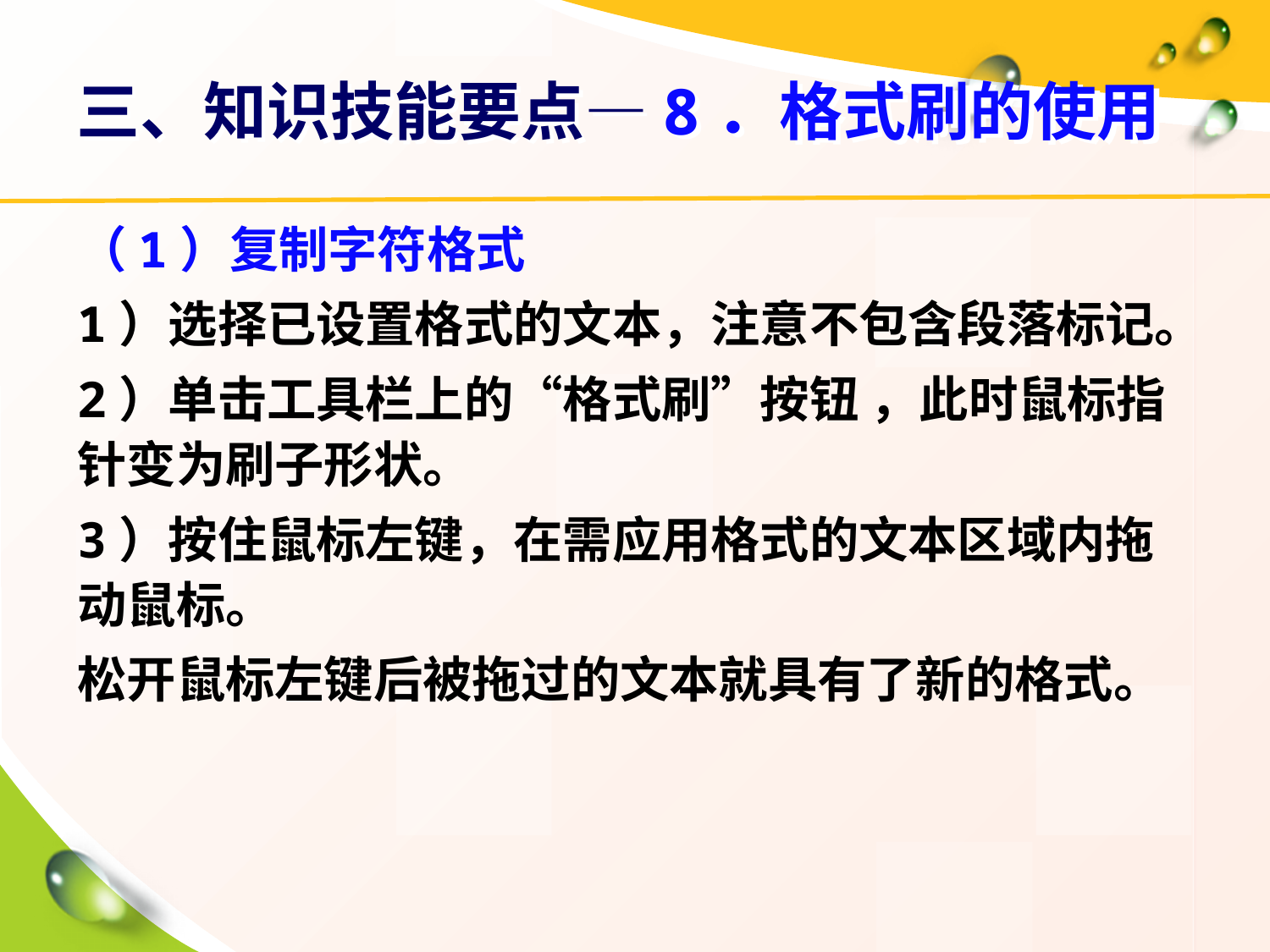

# 三、知识技能要点—8．格式刷的使用
（1）复制字符格式
1）选择已设置格式的文本，注意不包含段落标记。
2）单击工具栏上的“格式刷”按钮 ，此时鼠标指针变为刷子形状。
3）按住鼠标左键，在需应用格式的文本区域内拖动鼠标。
松开鼠标左键后被拖过的文本就具有了新的格式。